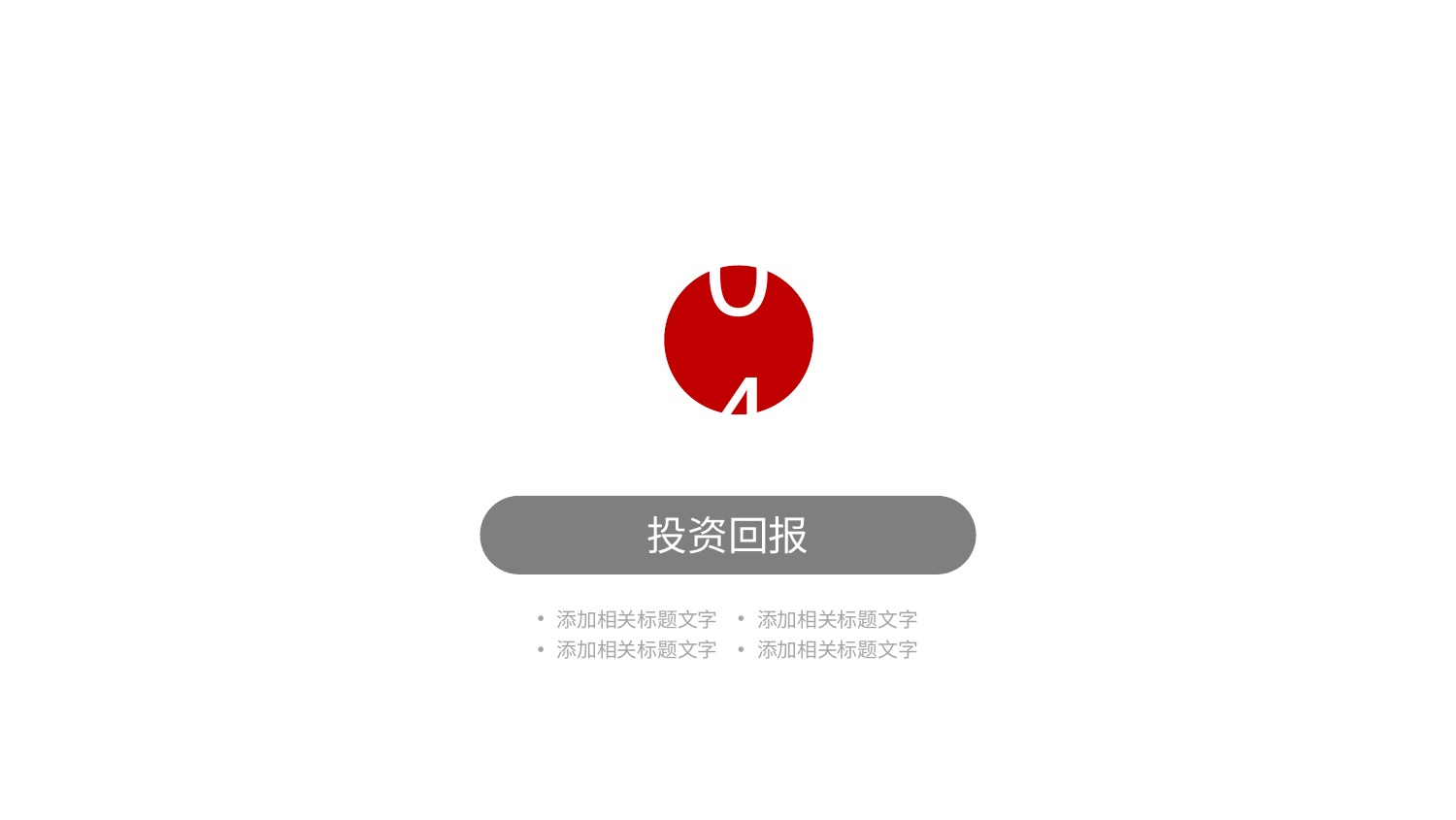

04

投资回报
添加相关标题文字
添加相关标题文字
添加相关标题文字
添加相关标题文字